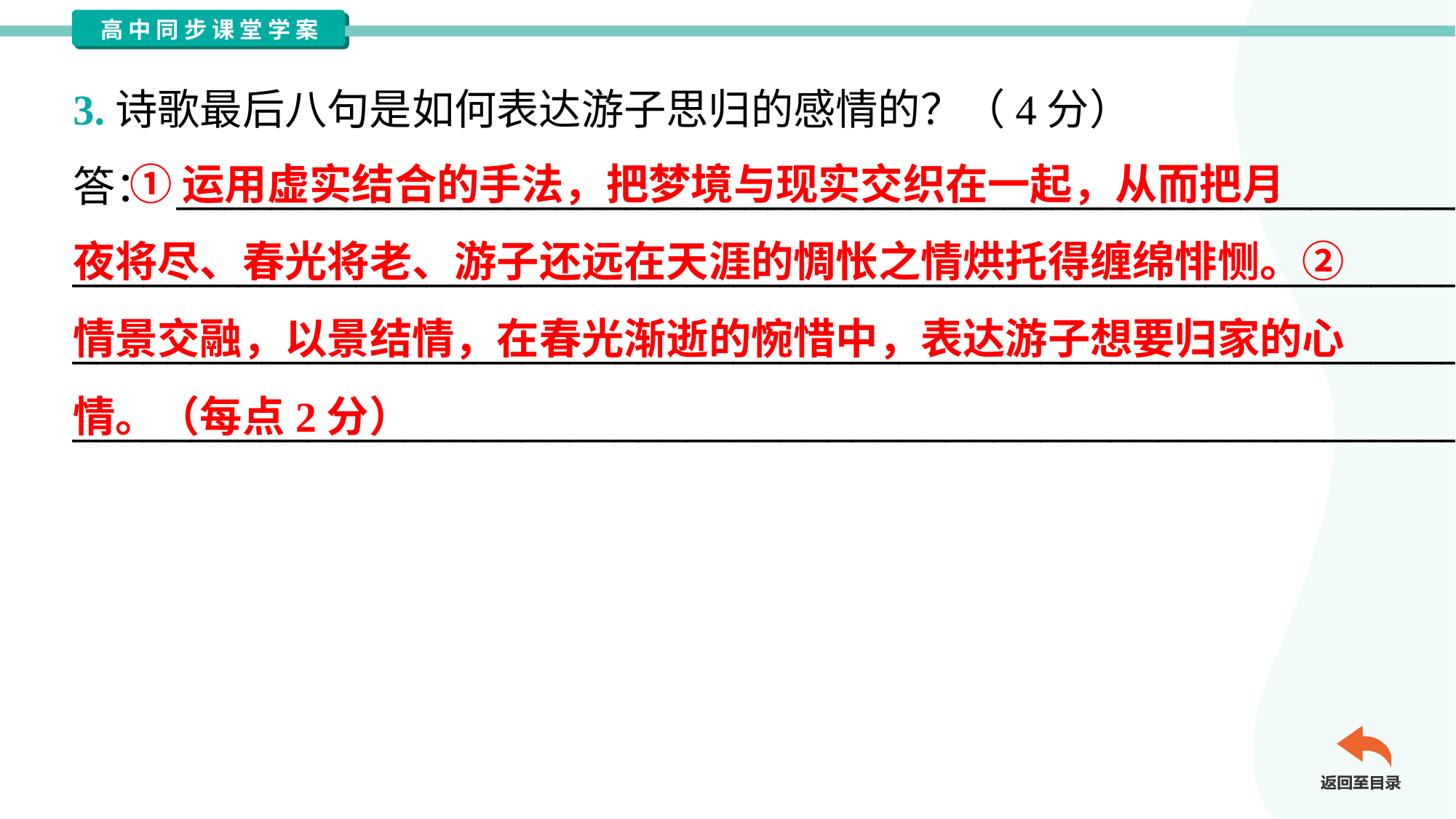

3.诗歌最后八句是如何表达游子思归的感情的？（4分）
答： ________________________________________________________
_____________________________________________________________
_____________________________________________________________
_____________________________________________________________
      ①运用虚实结合的手法，把梦境与现实交织在一起，从而把月
夜将尽、春光将老、游子还远在天涯的惆怅之情烘托得缠绵悱恻。②
情景交融，以景结情，在春光渐逝的惋惜中，表达游子想要归家的心
情。（每点2分）